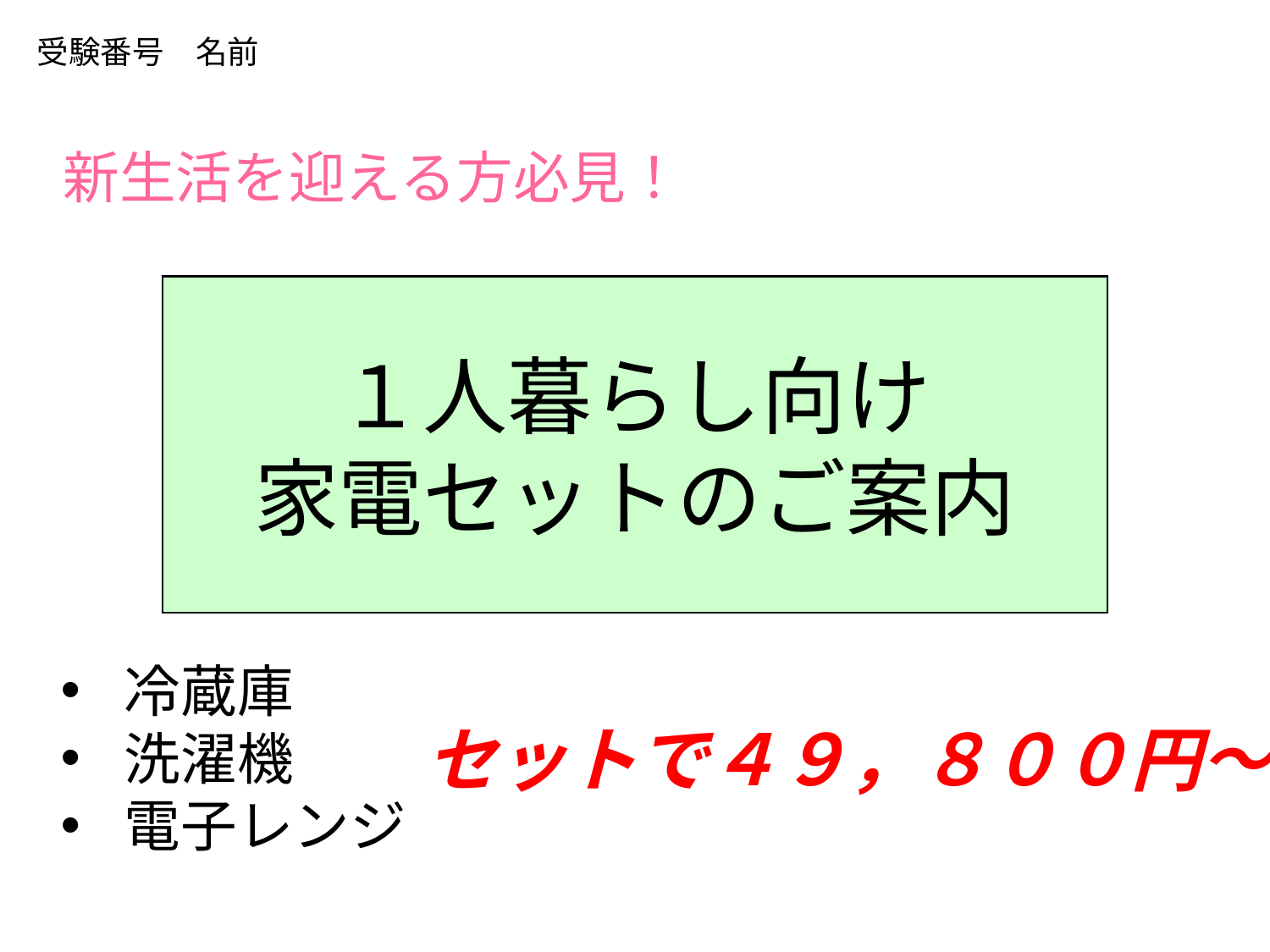

受験番号　名前
新生活を迎える方必見！
１人暮らし向け
家電セットのご案内
冷蔵庫
洗濯機
電子レンジ
セットで４９，８００円～